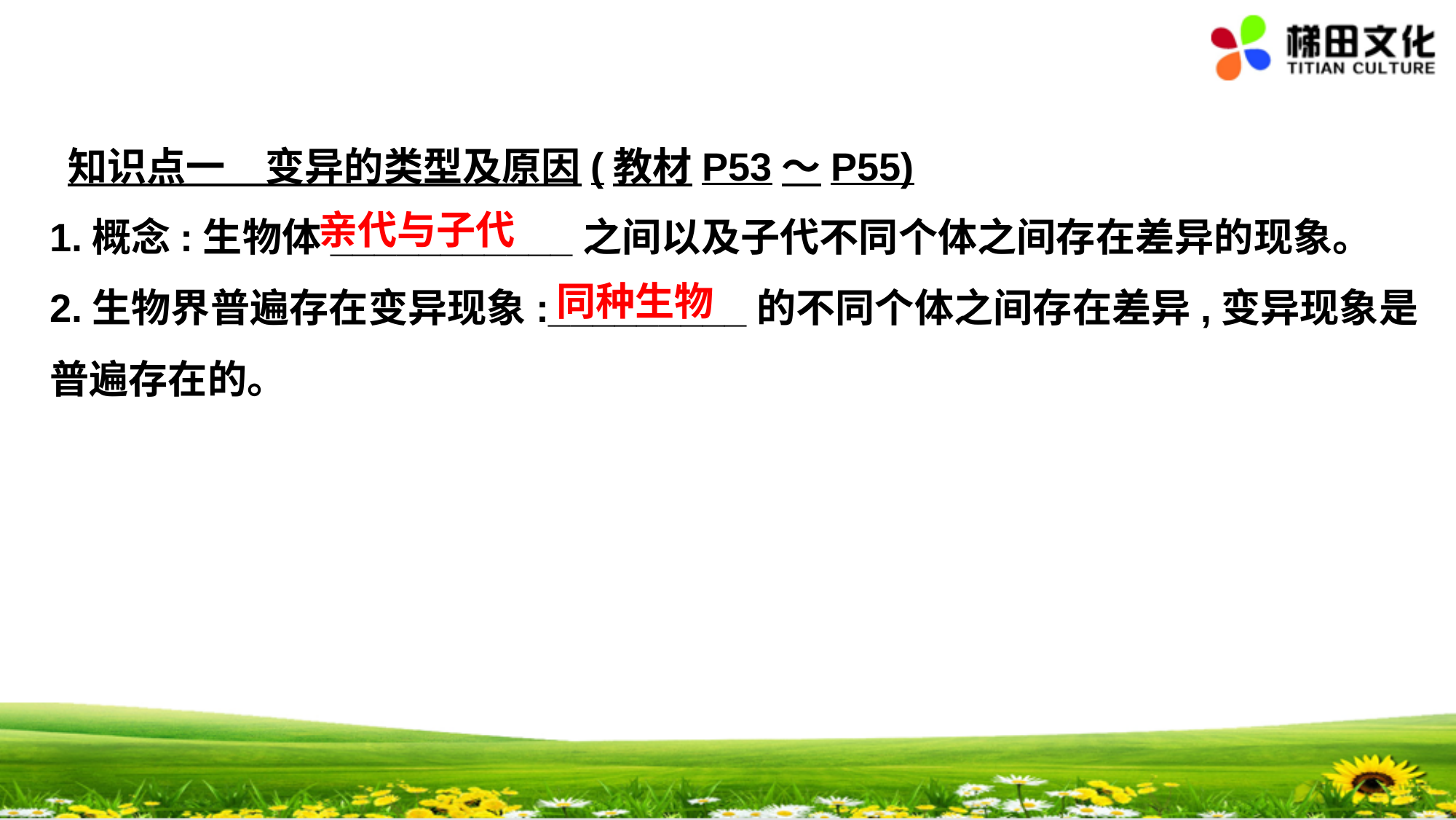

知识点一　变异的类型及原因(教材P53～P55)
1.概念:生物体___________之间以及子代不同个体之间存在差异的现象。
2.生物界普遍存在变异现象:_________的不同个体之间存在差异,变异现象是
普遍存在的。
亲代与子代
同种生物